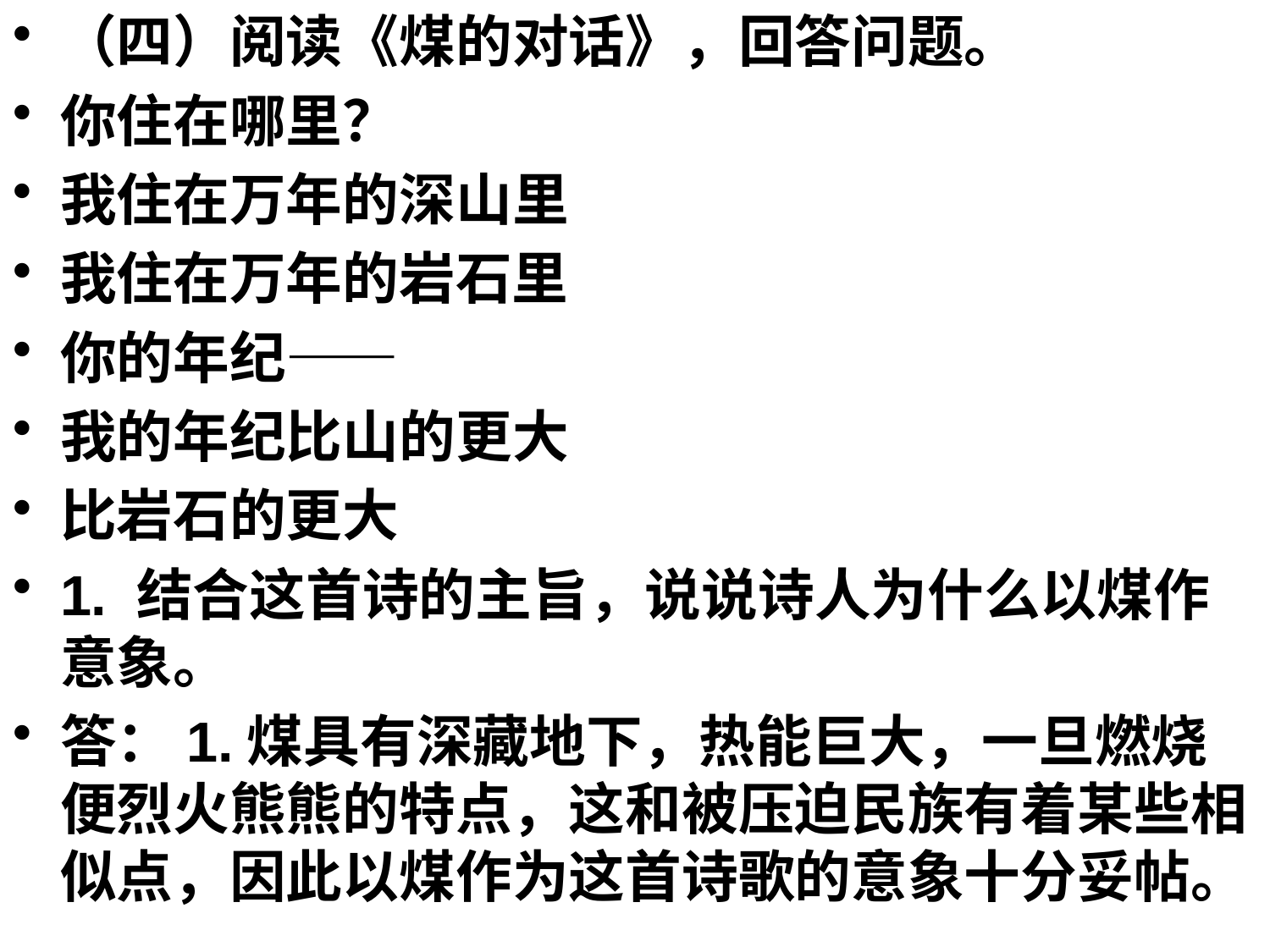

（四）阅读《煤的对话》，回答问题。
你住在哪里？
我住在万年的深山里
我住在万年的岩石里
你的年纪——
我的年纪比山的更大
比岩石的更大
1. 结合这首诗的主旨，说说诗人为什么以煤作意象。
答：1.煤具有深藏地下，热能巨大，一旦燃烧便烈火熊熊的特点，这和被压迫民族有着某些相似点，因此以煤作为这首诗歌的意象十分妥帖。